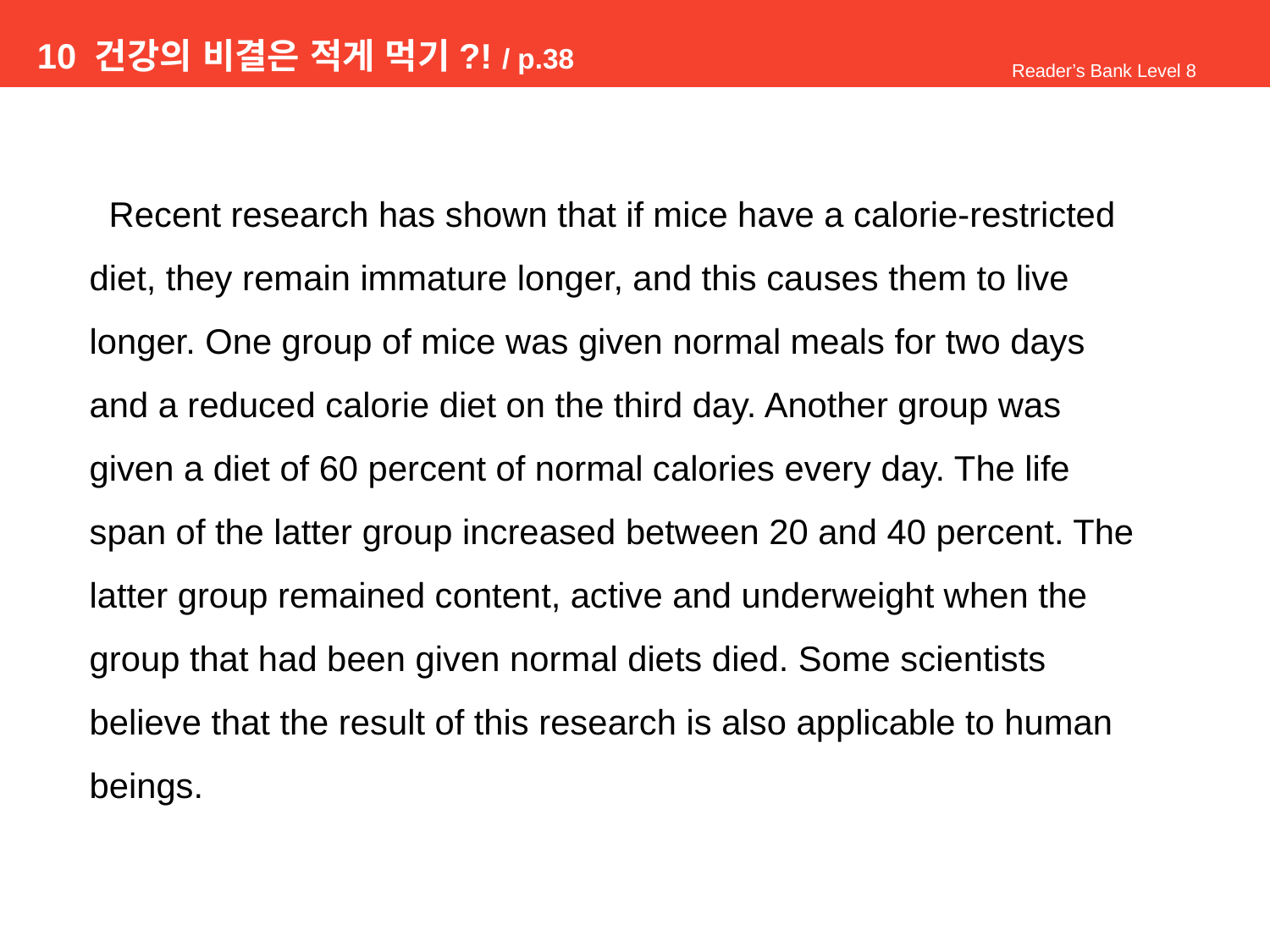

# 10 건강의 비결은 적게 먹기?! / p.38
Reader’s Bank Level 8

  Recent research has shown that if mice have a calorie-restricted
diet, they remain immature longer, and this causes them to live
longer. One group of mice was given normal meals for two days
and a reduced calorie diet on the third day. Another group was
given a diet of 60 percent of normal calories every day. The life
span of the latter group increased between 20 and 40 percent. The
latter group remained content, active and underweight when the
group that had been given normal diets died. Some scientists
believe that the result of this research is also applicable to human
beings.